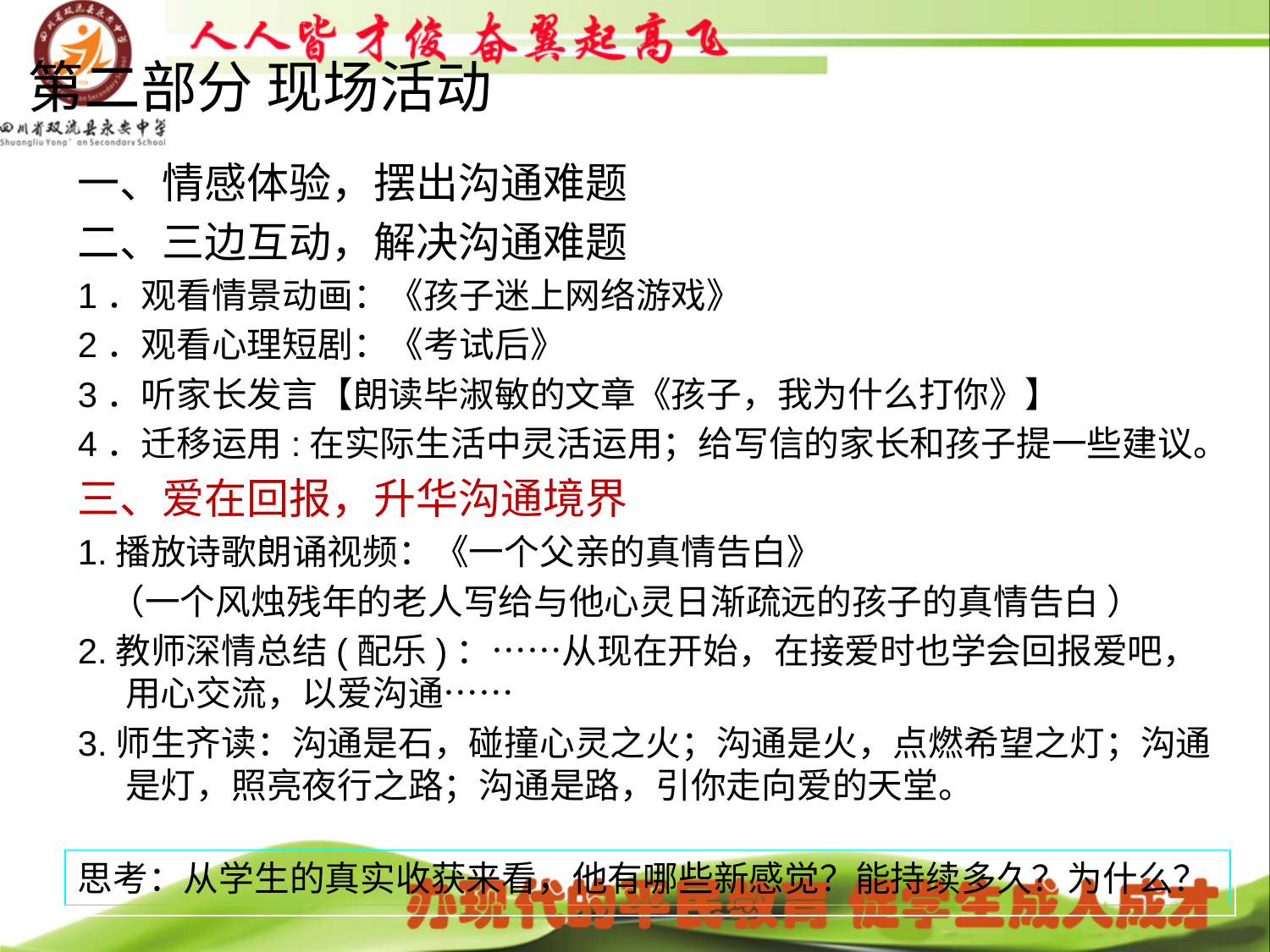

# 第二部分 现场活动

一、情感体验，摆出沟通难题
二、三边互动，解决沟通难题
1．观看情景动画：《孩子迷上网络游戏》
2．观看心理短剧：《考试后》
3．听家长发言【朗读毕淑敏的文章《孩子，我为什么打你》】
4．迁移运用:在实际生活中灵活运用；给写信的家长和孩子提一些建议。
三、爱在回报，升华沟通境界
1.播放诗歌朗诵视频：《一个父亲的真情告白》
   （一个风烛残年的老人写给与他心灵日渐疏远的孩子的真情告白 ）
2.教师深情总结(配乐)：……从现在开始，在接爱时也学会回报爱吧，用心交流，以爱沟通……
3.师生齐读：沟通是石，碰撞心灵之火；沟通是火，点燃希望之灯；沟通是灯，照亮夜行之路；沟通是路，引你走向爱的天堂。

思考：从学生的真实收获来看，他有哪些新感觉？能持续多久？为什么？